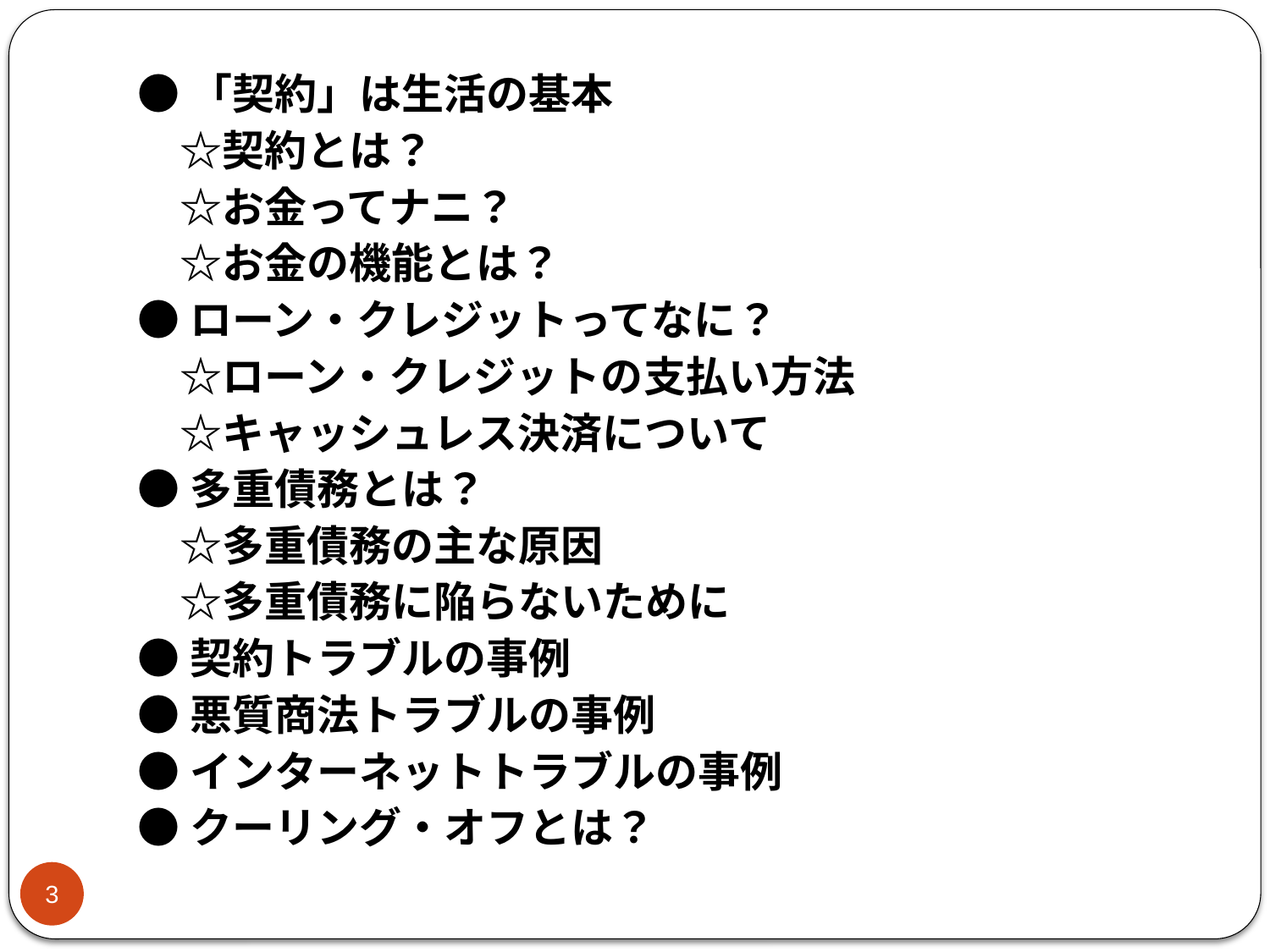

●「契約」は生活の基本
　☆契約とは？
　☆お金ってナニ？
　☆お金の機能とは？
●ローン・クレジットってなに？
　☆ローン・クレジットの支払い方法
　☆キャッシュレス決済について
●多重債務とは？
　☆多重債務の主な原因
　☆多重債務に陥らないために
●契約トラブルの事例
●悪質商法トラブルの事例
●インターネットトラブルの事例
●クーリング・オフとは？
3